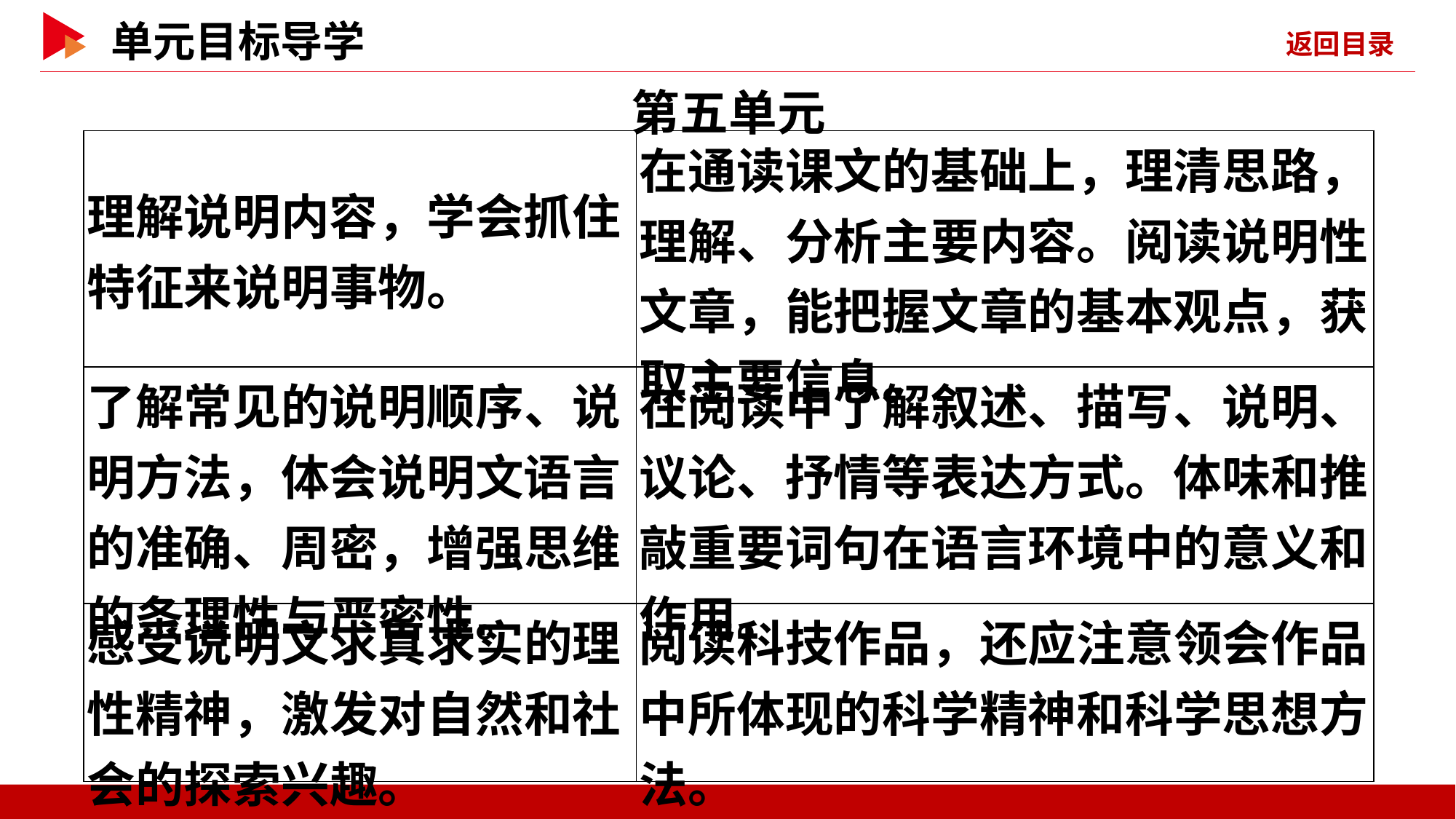

第五单元
| 理解说明内容，学会抓住特征来说明事物。 | 在通读课文的基础上，理清思路，理解、分析主要内容。阅读说明性文章，能把握文章的基本观点，获取主要信息。 |
| --- | --- |
| 了解常见的说明顺序、说明方法，体会说明文语言的准确、周密，增强思维的条理性与严密性。 | 在阅读中了解叙述、描写、说明、议论、抒情等表达方式。体味和推敲重要词句在语言环境中的意义和作用。 |
| 感受说明文求真求实的理性精神，激发对自然和社会的探索兴趣。 | 阅读科技作品，还应注意领会作品中所体现的科学精神和科学思想方法。 |